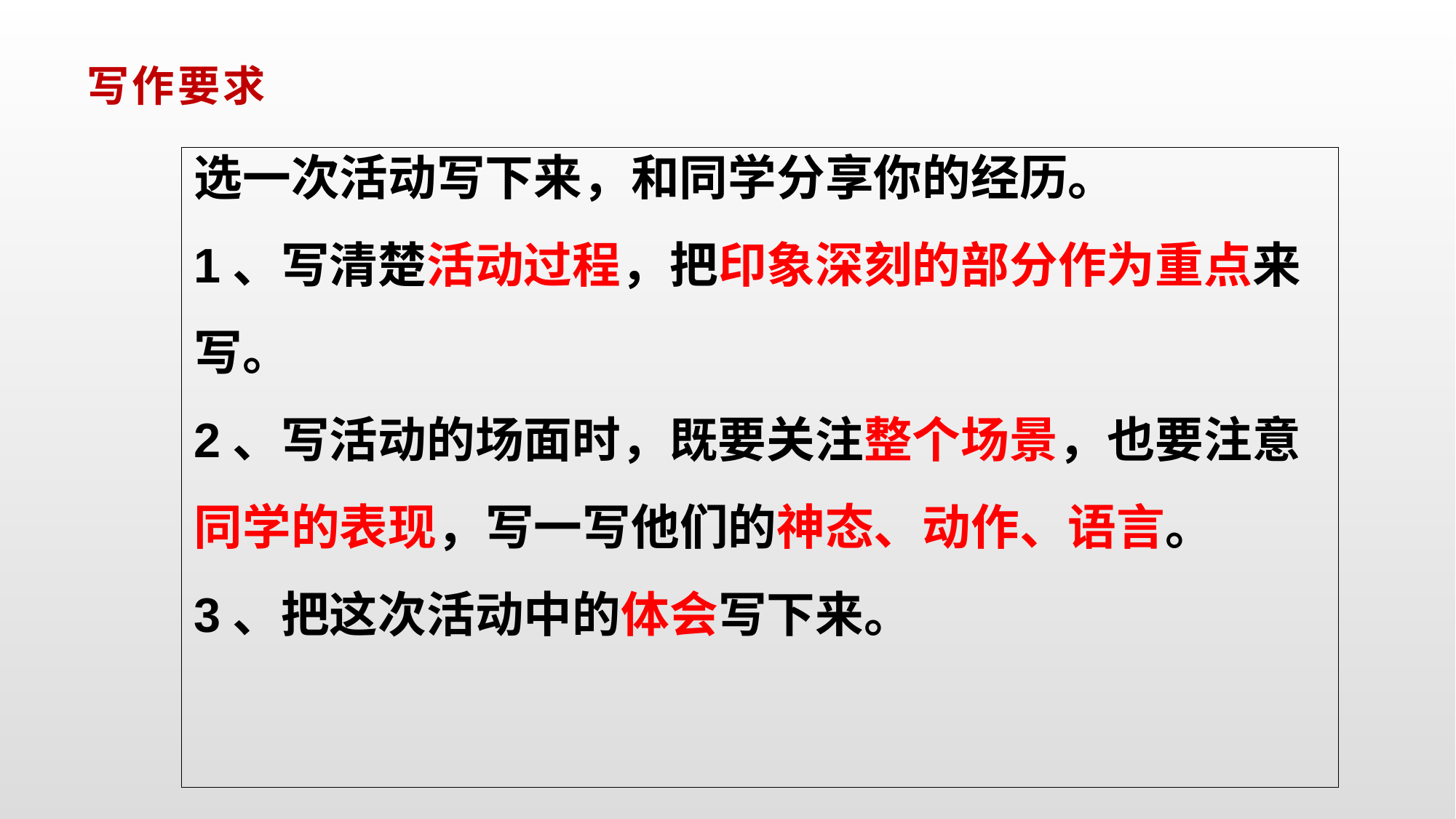

写作要求
选一次活动写下来，和同学分享你的经历。
1、写清楚活动过程，把印象深刻的部分作为重点来写。
2、写活动的场面时，既要关注整个场景，也要注意同学的表现，写一写他们的神态、动作、语言。
3、把这次活动中的体会写下来。